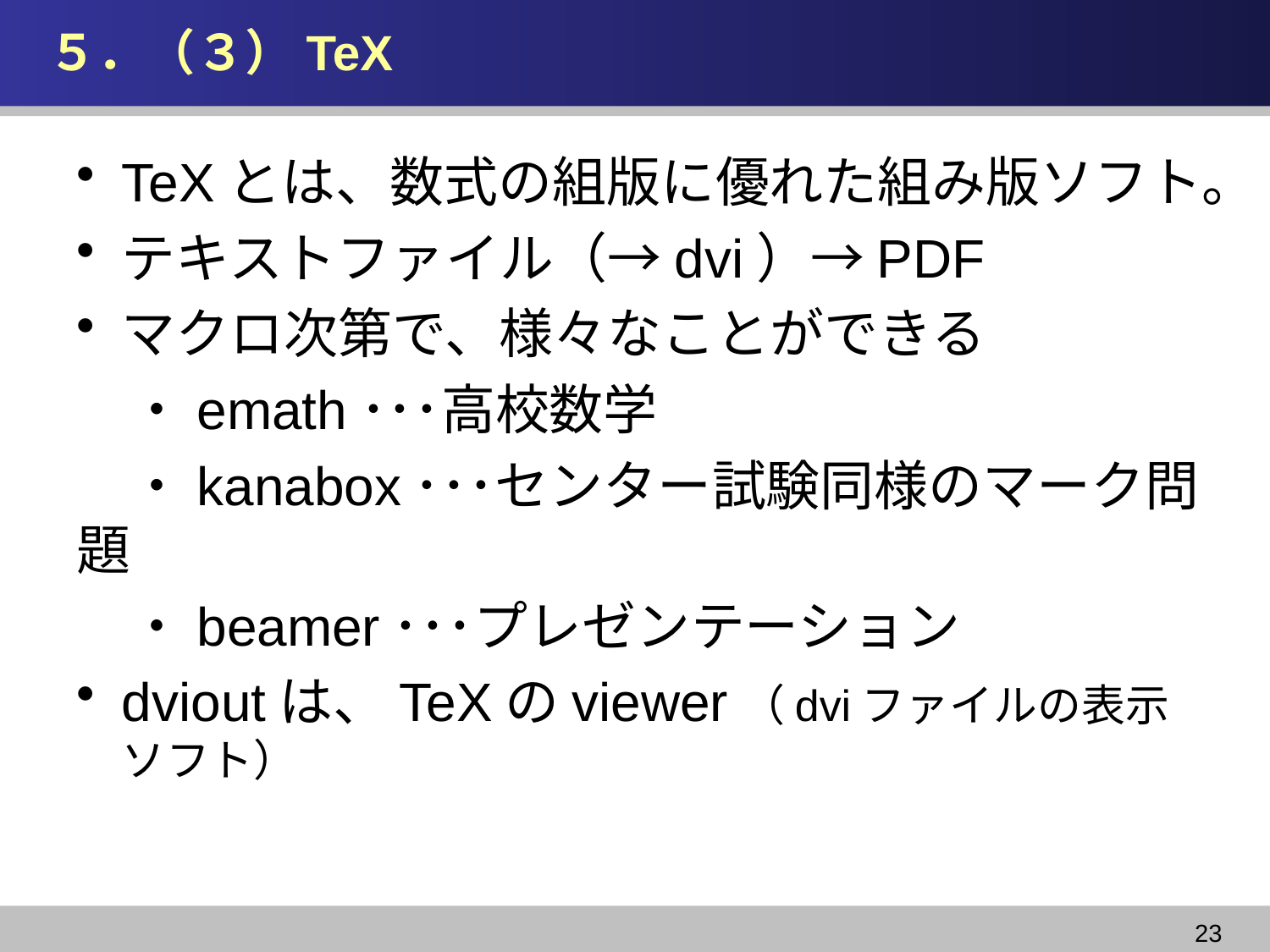

# ５．（３）TeX
TeXとは、数式の組版に優れた組み版ソフト。
テキストファイル（→dvi）→PDF
マクロ次第で、様々なことができる
　・emath･･･高校数学
　・kanabox･･･センター試験同様のマーク問題
　・beamer･･･プレゼンテーション
dvioutは、TeXのviewer（dviファイルの表示ソフト）
23